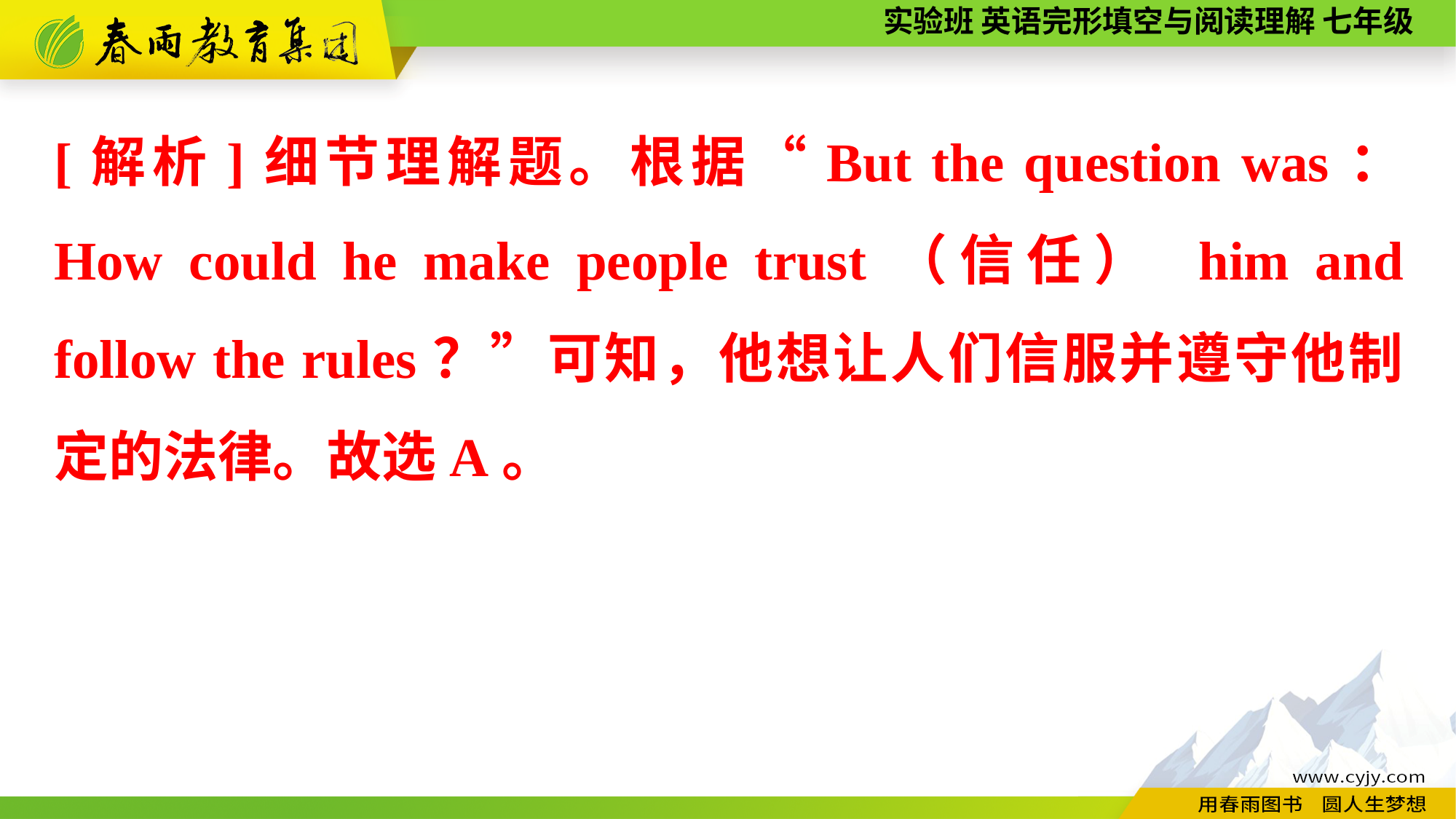

[解析]细节理解题。根据“But the question was： How could he make people trust（信任） him and follow the rules？”可知，他想让人们信服并遵守他制定的法律。故选A。